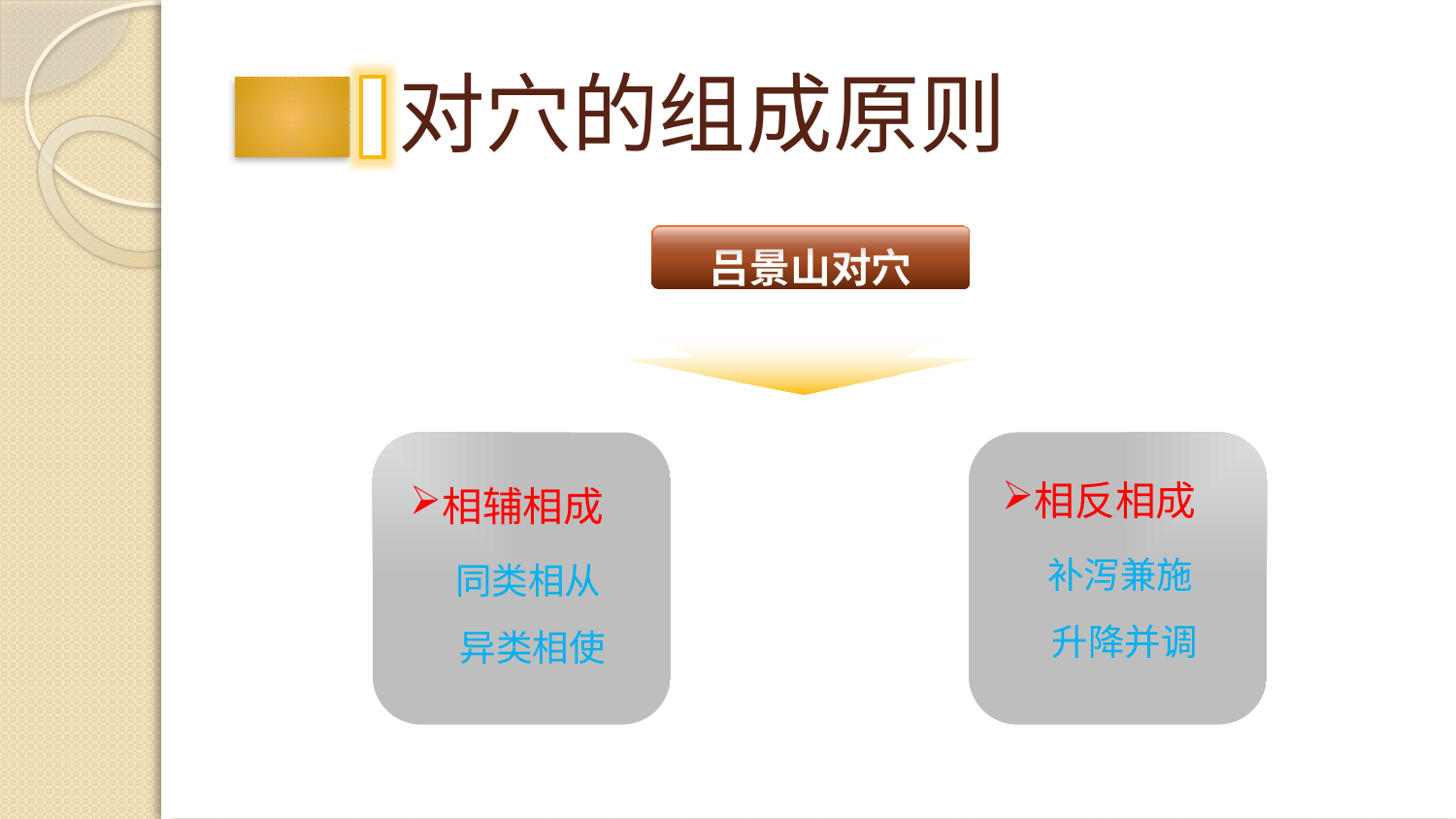

# 对穴的组成原则

吕景山对穴

相反相成
    补泻兼施
     升降并调

相辅相成
    同类相从
     异类相使